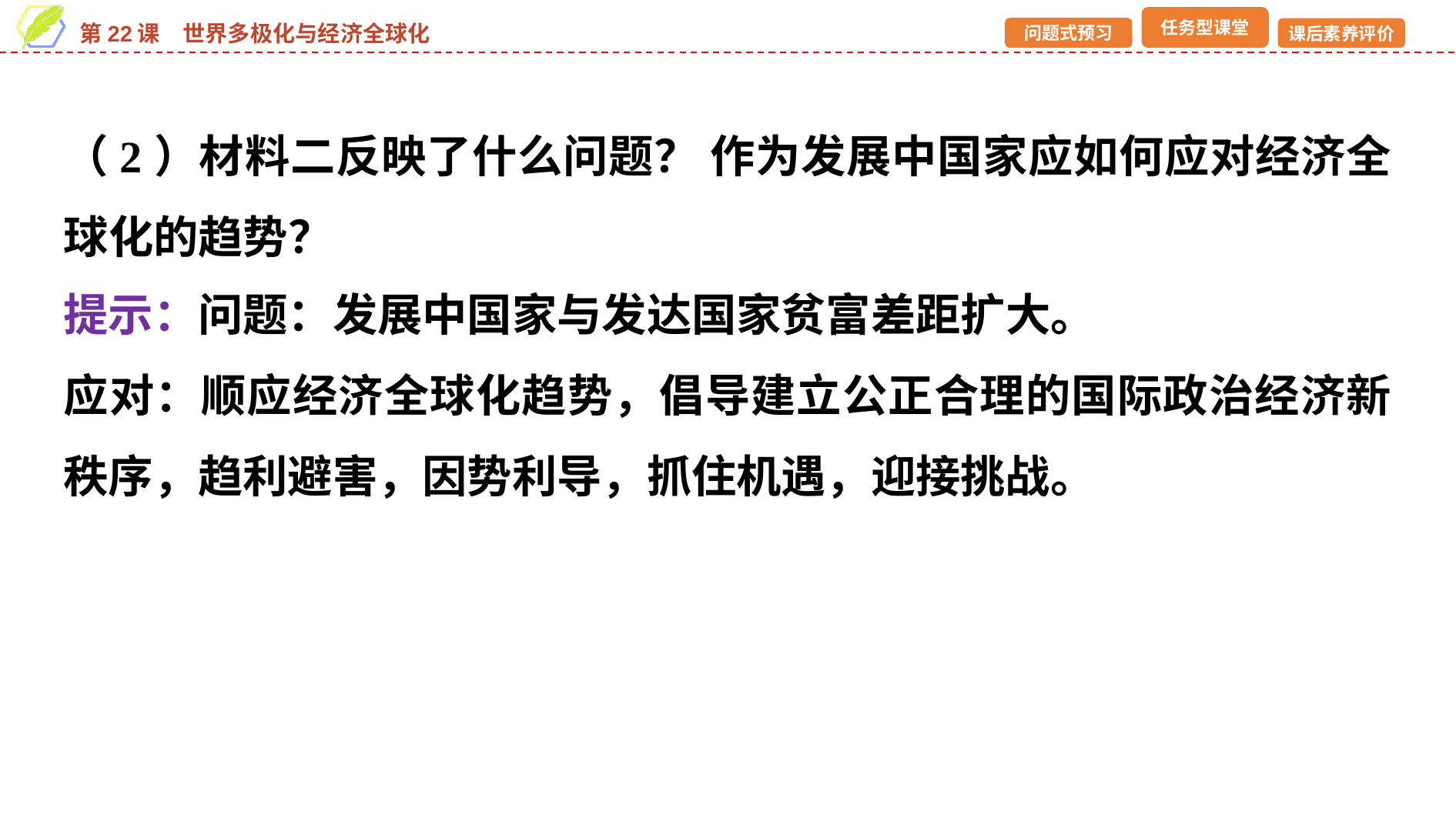

（2）材料二反映了什么问题？ 作为发展中国家应如何应对经济全球化的趋势？
提示：问题：发展中国家与发达国家贫富差距扩大。
应对：顺应经济全球化趋势，倡导建立公正合理的国际政治经济新秩序，趋利避害，因势利导，抓住机遇，迎接挑战。